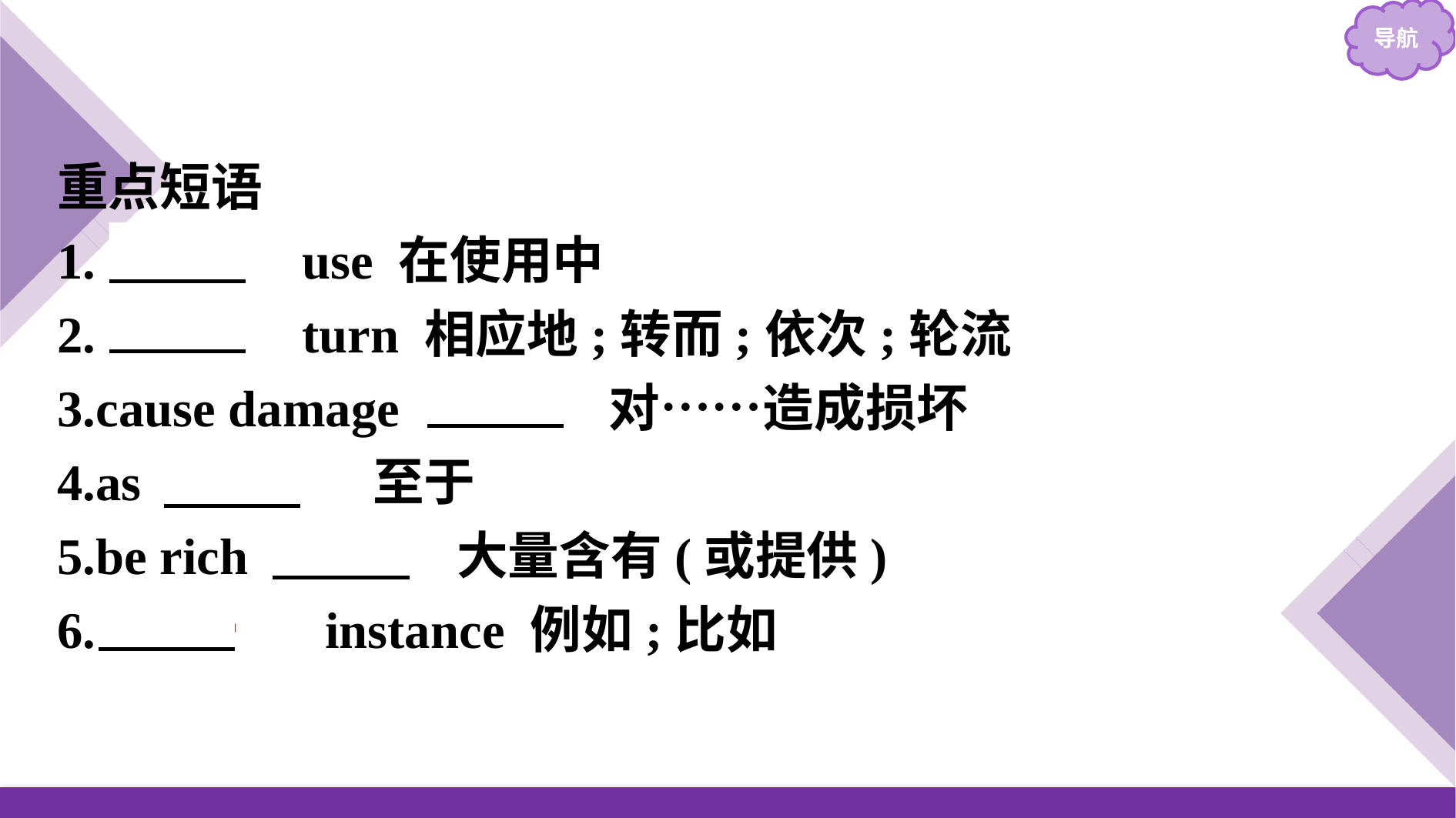

重点短语
1.　in　 use 在使用中
2.　in　 turn 相应地;转而;依次;轮流
3.cause damage 　to　 对……造成损坏
4.as 　for　 至于
5.be rich 　in　 大量含有(或提供)
6.　for　 instance 例如;比如